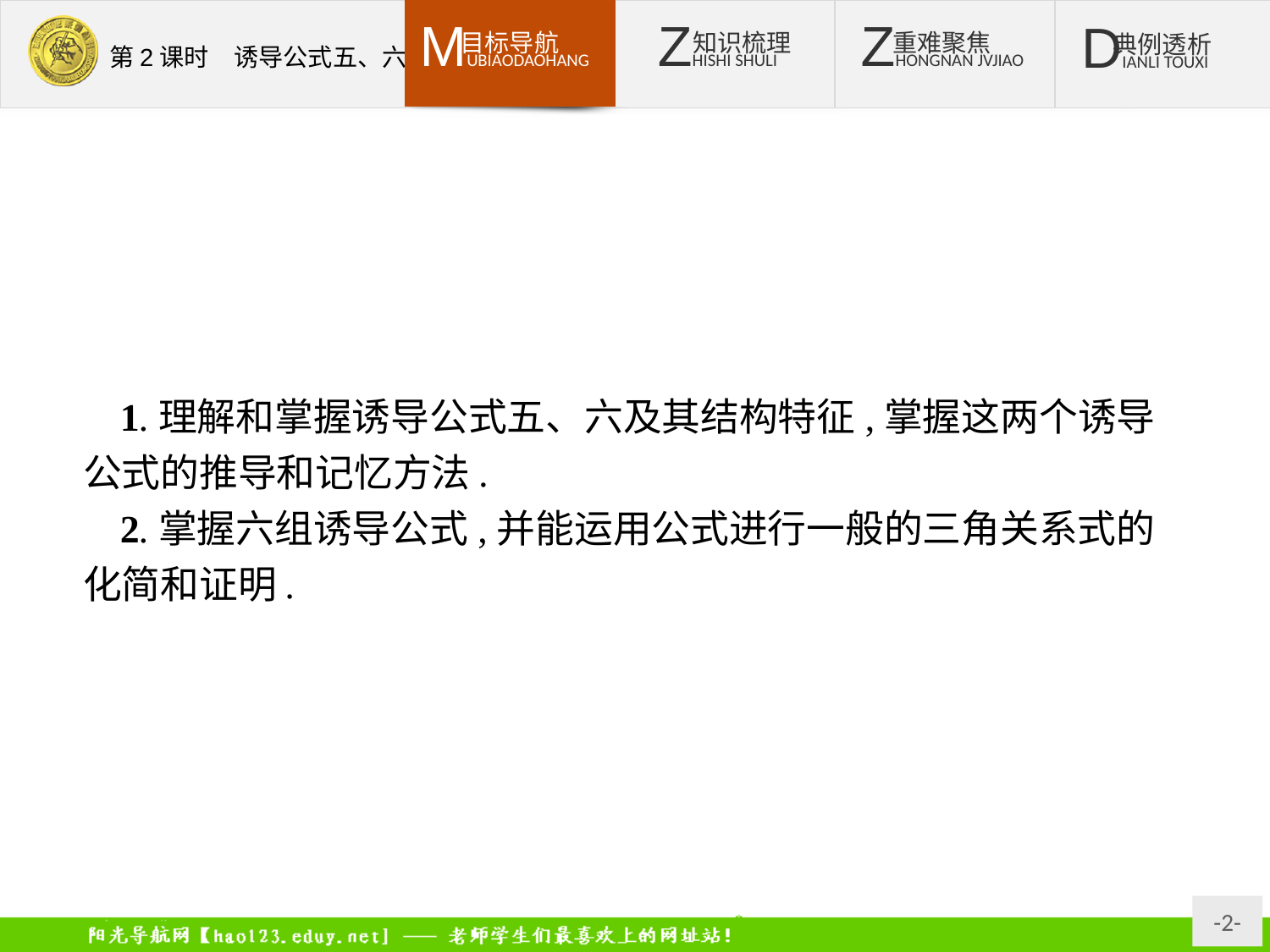

1.理解和掌握诱导公式五、六及其结构特征,掌握这两个诱导公式的推导和记忆方法.
2.掌握六组诱导公式,并能运用公式进行一般的三角关系式的化简和证明.